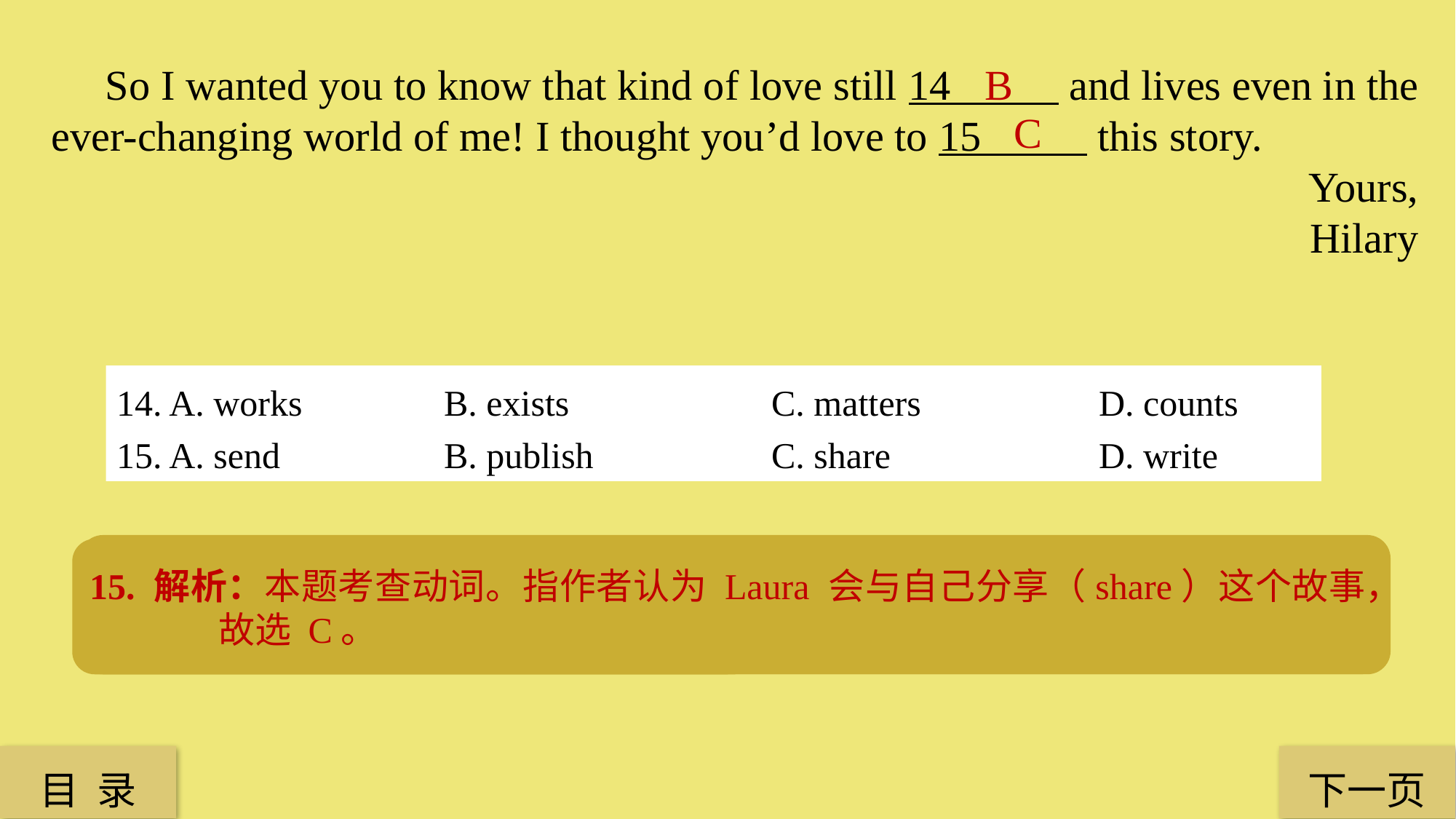

So I wanted you to know that kind of love still 14           and lives even in the ever-changing world of me! I thought you’d love to 15           this story.
Yours,
Hilary
B
C
14. A. works 		B. exists 		C. matters 		D. counts
15. A. send 		B. publish 		C. share 		D. write
14. 解析：本题考查动词。指作者想让 Laura 相信，无私的爱仍然存在（exist），故选 B。
15. 解析：本题考查动词。指作者认为 Laura 会与自己分享（share）这个故事，故选 C。